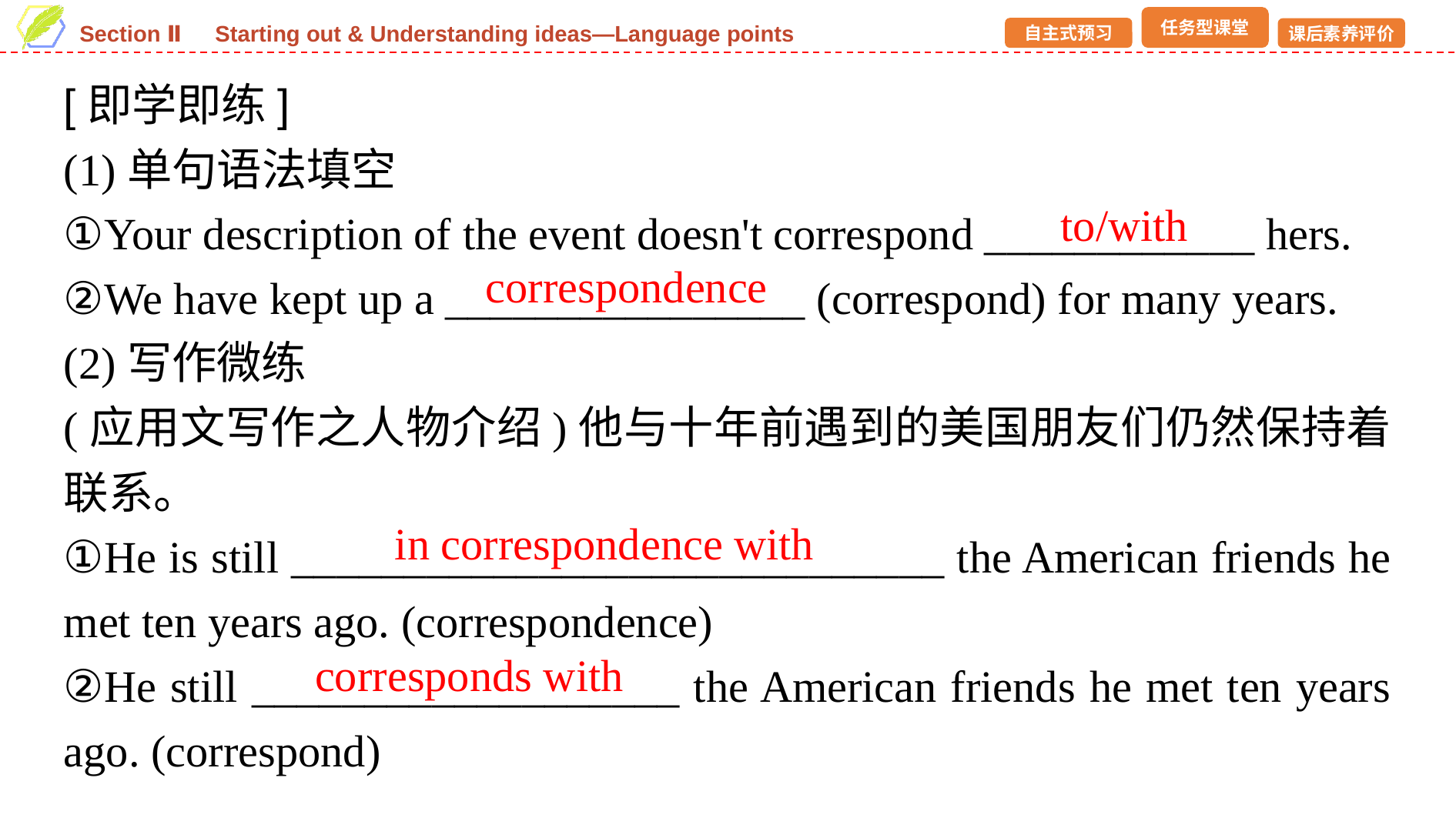

[即学即练]
(1)单句语法填空
①Your description of the event doesn't correspond ____________ hers.
②We have kept up a ________________ (correspond) for many years.
(2)写作微练
(应用文写作之人物介绍)他与十年前遇到的美国朋友们仍然保持着联系。
①He is still _____________________________ the American friends he met ten years ago. (correspondence)
②He still ___________________ the American friends he met ten years ago. (correspond)
to/with
correspondence
in correspondence with
corresponds with